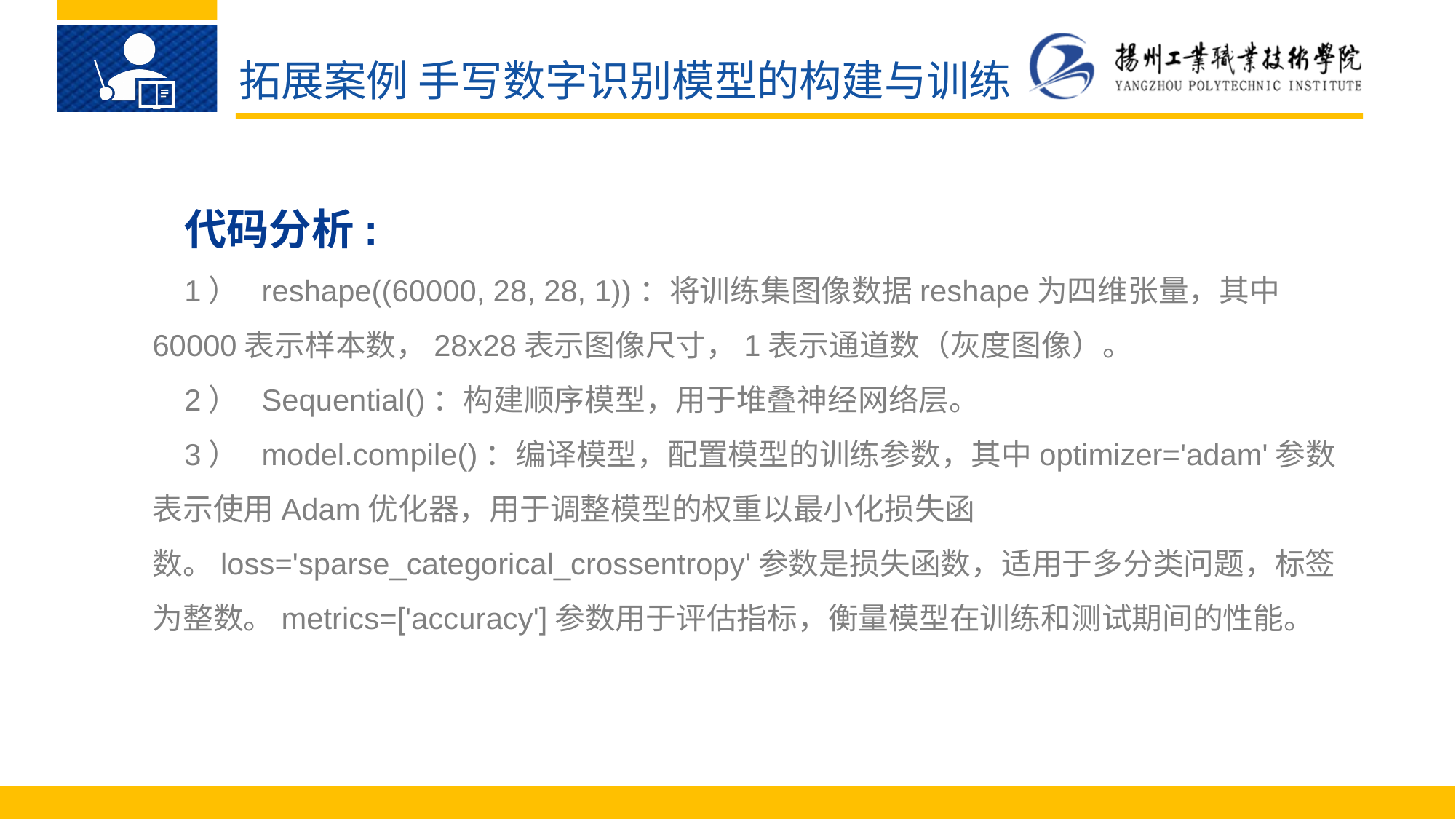

拓展案例 手写数字识别模型的构建与训练
代码分析:
1）	reshape((60000, 28, 28, 1))：将训练集图像数据reshape为四维张量，其中60000表示样本数，28x28表示图像尺寸，1表示通道数（灰度图像）。
2）	Sequential()：构建顺序模型，用于堆叠神经网络层。
3）	model.compile()：编译模型，配置模型的训练参数，其中optimizer='adam'参数表示使用Adam优化器，用于调整模型的权重以最小化损失函数。loss='sparse_categorical_crossentropy'参数是损失函数，适用于多分类问题，标签为整数。metrics=['accuracy']参数用于评估指标，衡量模型在训练和测试期间的性能。